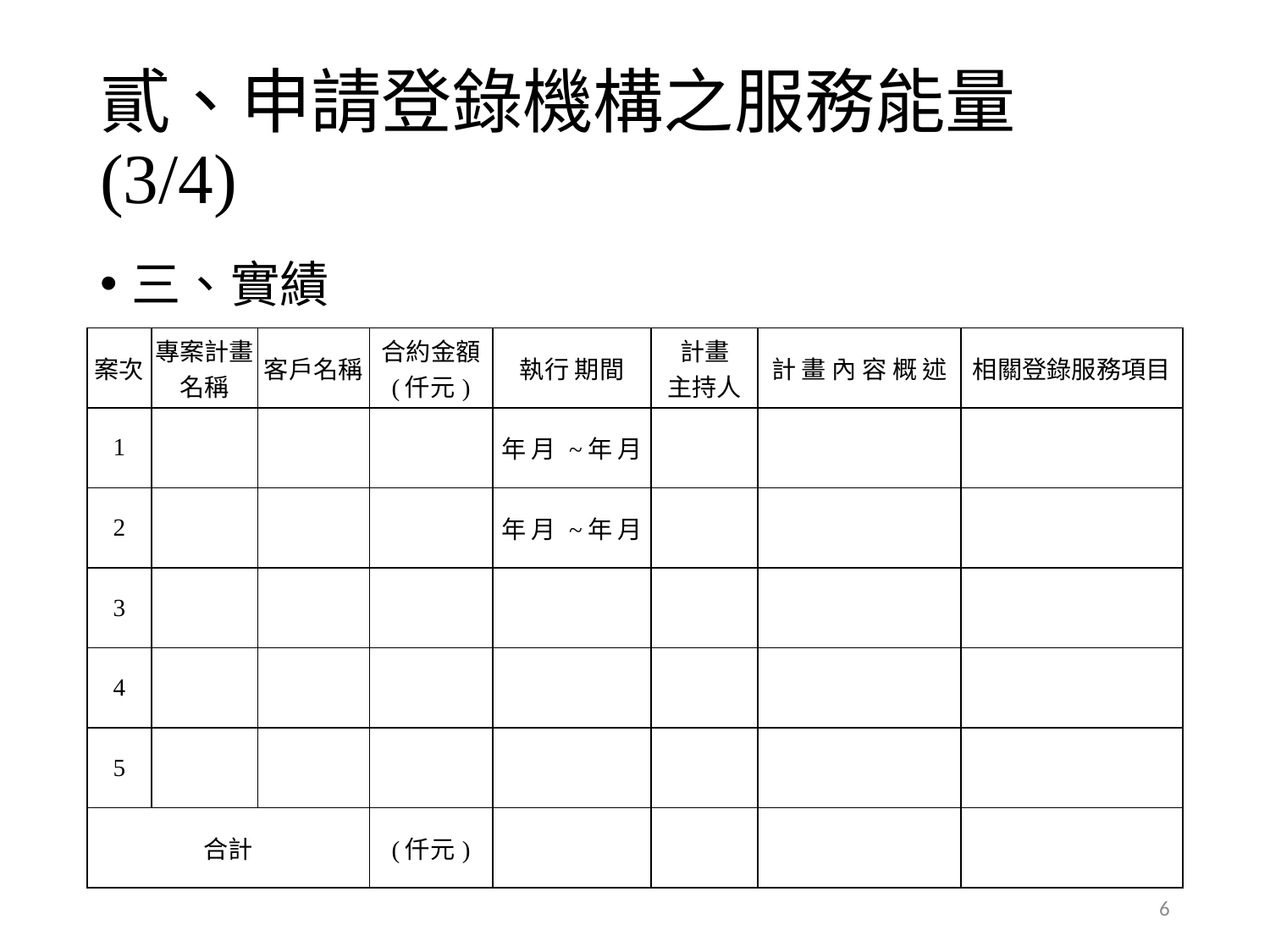

# 貳、申請登錄機構之服務能量(3/4)
三、實績
| 案次 | 專案計畫名稱 | 客戶名稱 | 合約金額 (仟元) | 執行 期間 | 計畫 主持人 | 計 畫 內 容 概 述 | 相關登錄服務項目 |
| --- | --- | --- | --- | --- | --- | --- | --- |
| 1 |  |  |  | 年 月 ~年 月 |  |  |  |
| 2 |  |  |  | 年 月 ~年 月 |  |  |  |
| 3 |  |  |  |  |  |  |  |
| 4 |  |  |  |  |  |  |  |
| 5 |  |  |  |  |  |  |  |
| 合計 |  |  | (仟元) |  |  |  |  |
6